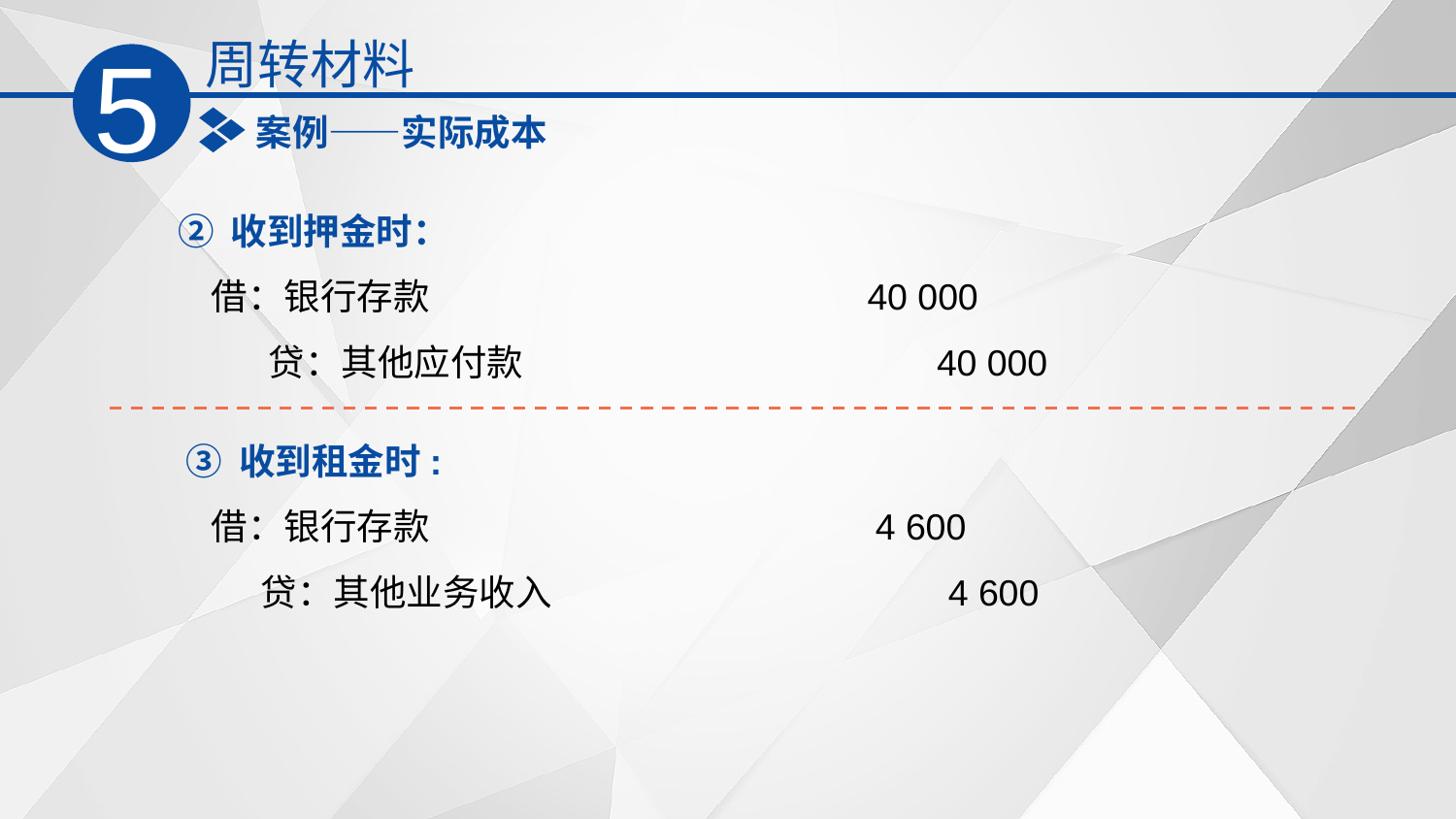

周转材料
5

案例——实际成本

 ② 收到押金时：
    借：银行存款                                                    40 000
           贷：其他应付款                                                 40 000
  ③ 收到租金时:
    借：银行存款                                                     4 600
          贷：其他业务收入                                               4 600